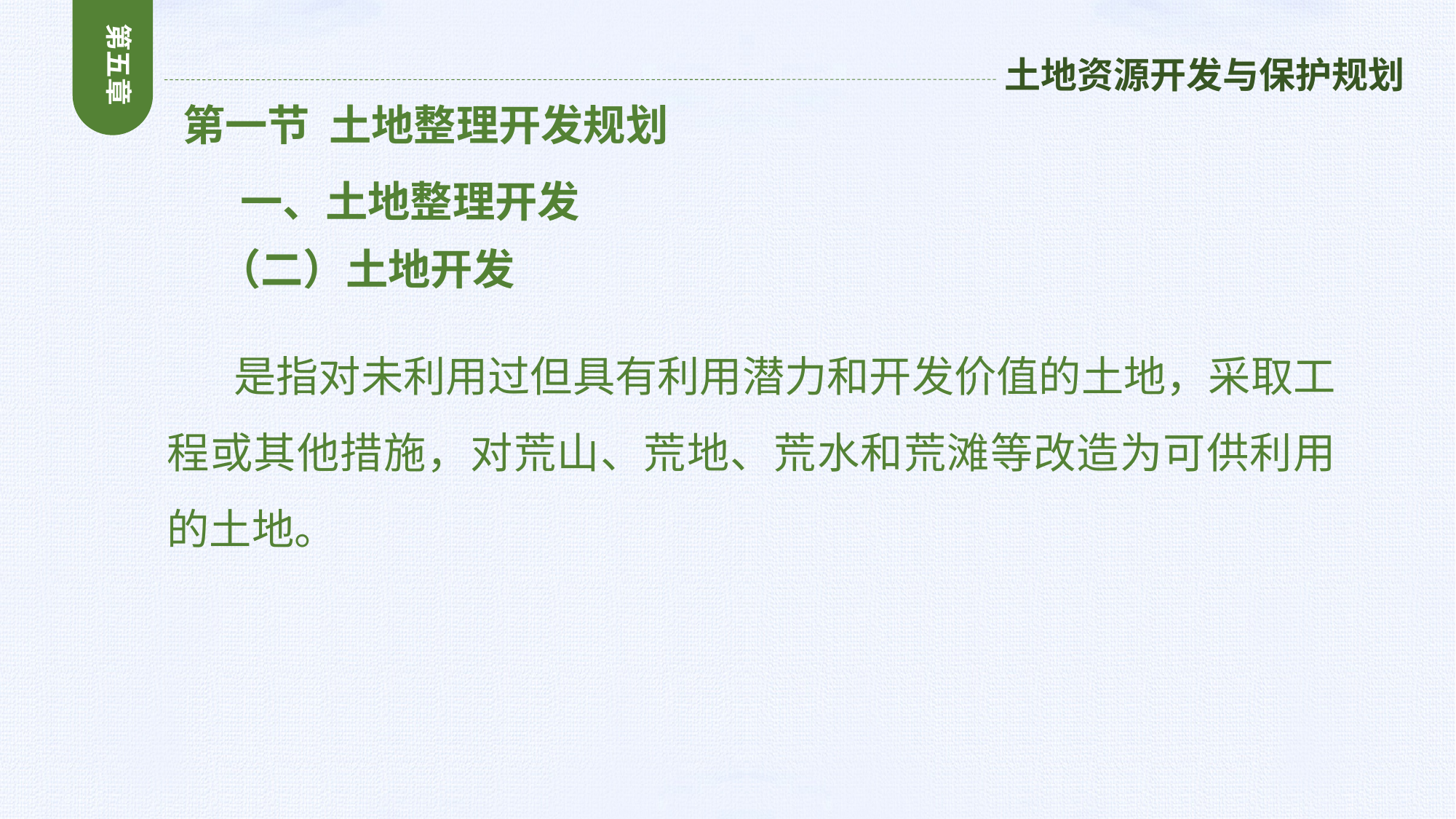

第五章
土地资源开发与保护规划
 第一节  土地整理开发规划
       一、土地整理开发

      （二）土地开发
         是指对未利用过但具有利用潜力和开发价值的土地，采取工程或其他措施，对荒山、荒地、荒水和荒滩等改造为可供利用的土地。